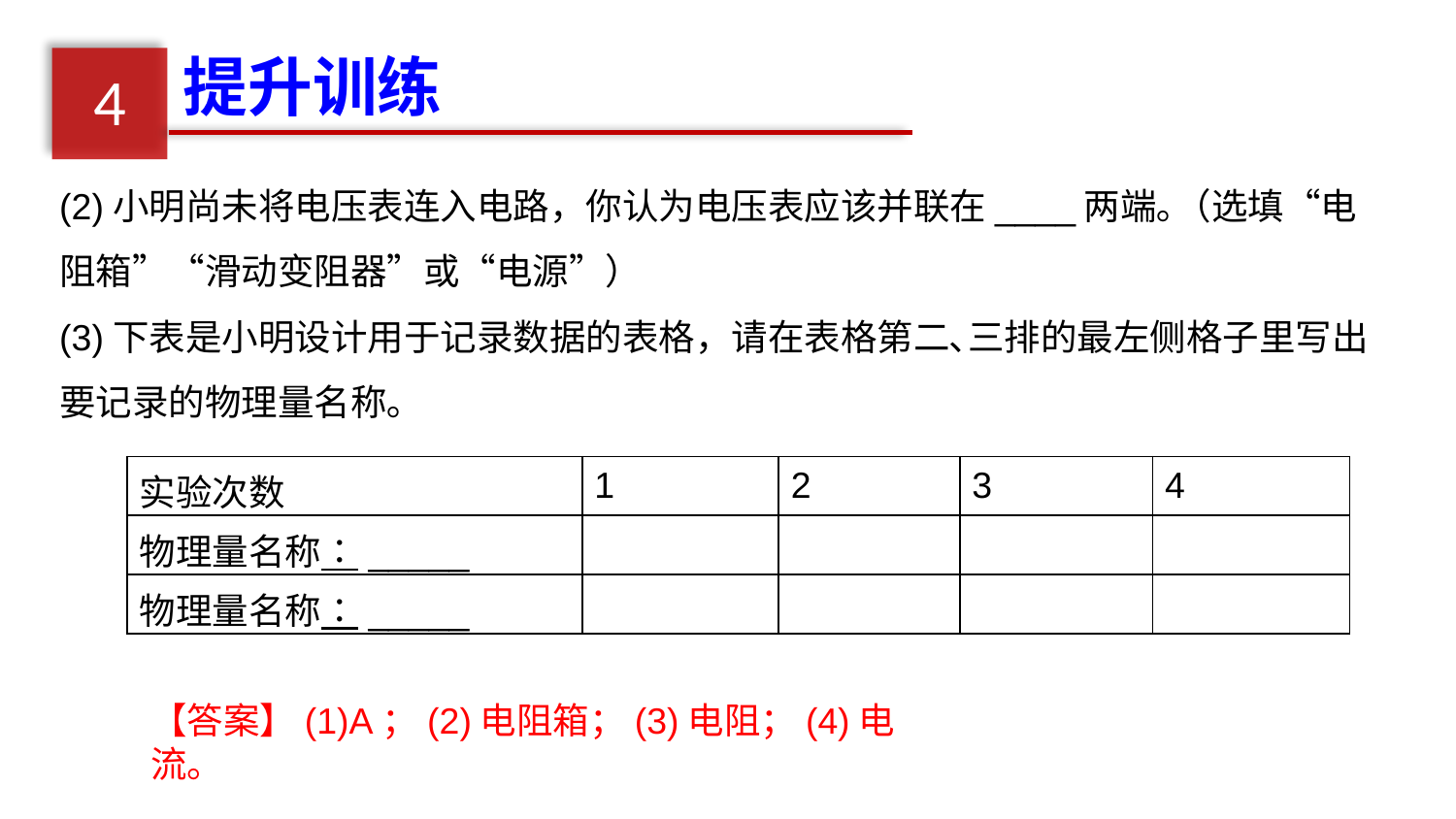

提升训练

4
(2)小明尚未将电压表连入电路，你认为电压表应该并联在____两端｡（选填“电阻箱”“滑动变阻器”或“电源”）
(3)下表是小明设计用于记录数据的表格，请在表格第二､三排的最左侧格子里写出要记录的物理量名称｡
| 实验次数 | 1 | 2 | 3 | 4 |
| --- | --- | --- | --- | --- |
| 物理量名称∶\_\_\_\_\_ |  |  |  |  |
| 物理量名称∶\_\_\_\_\_ |  |  |  |  |
【答案】(1)A；(2)电阻箱；(3)电阻；(4)电流。